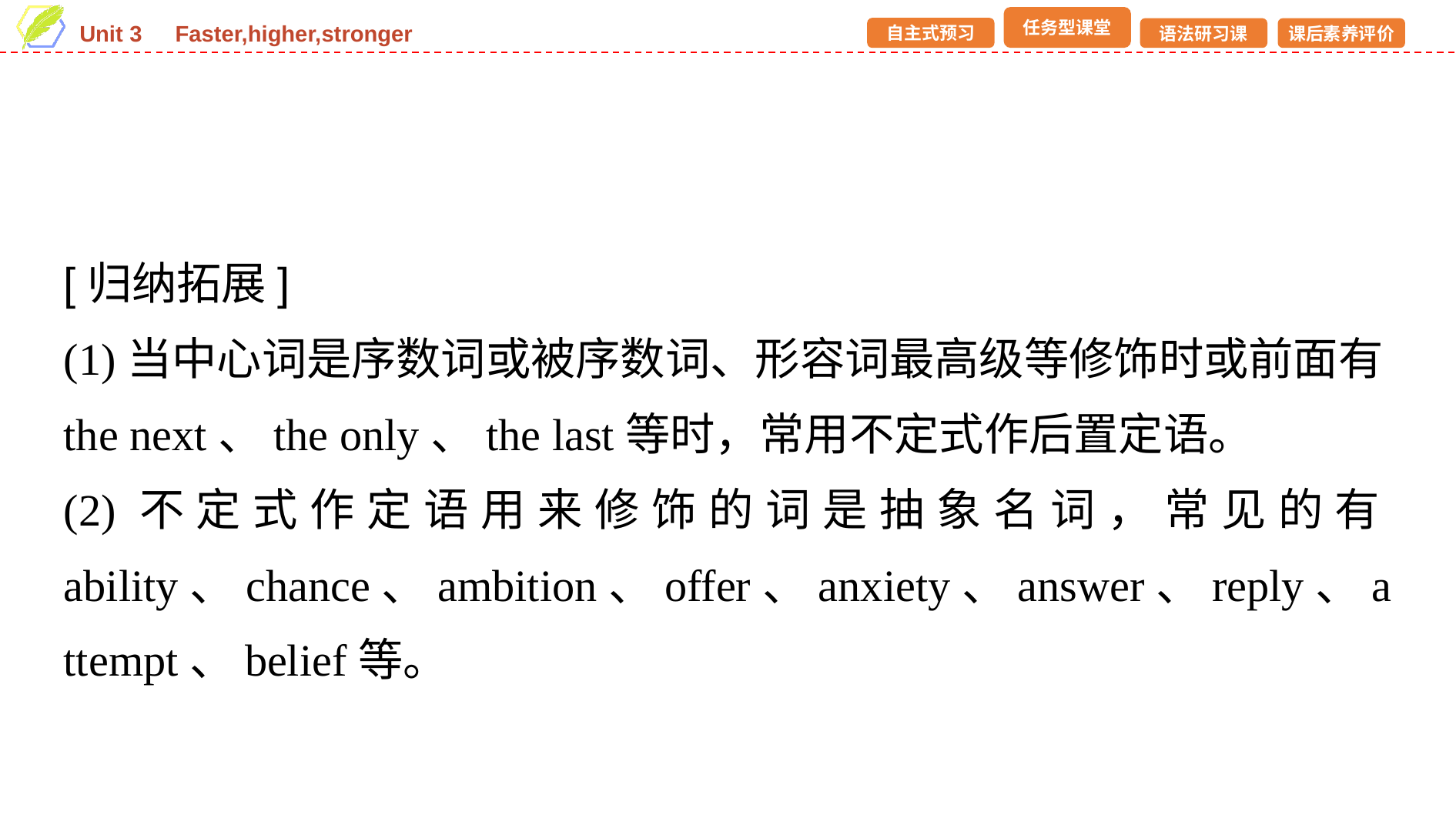

[归纳拓展]
(1)当中心词是序数词或被序数词、形容词最高级等修饰时或前面有the next、the only、the last等时，常用不定式作后置定语。
(2)不定式作定语用来修饰的词是抽象名词，常见的有ability、chance、ambition、offer、anxiety、answer、reply、attempt、belief等。